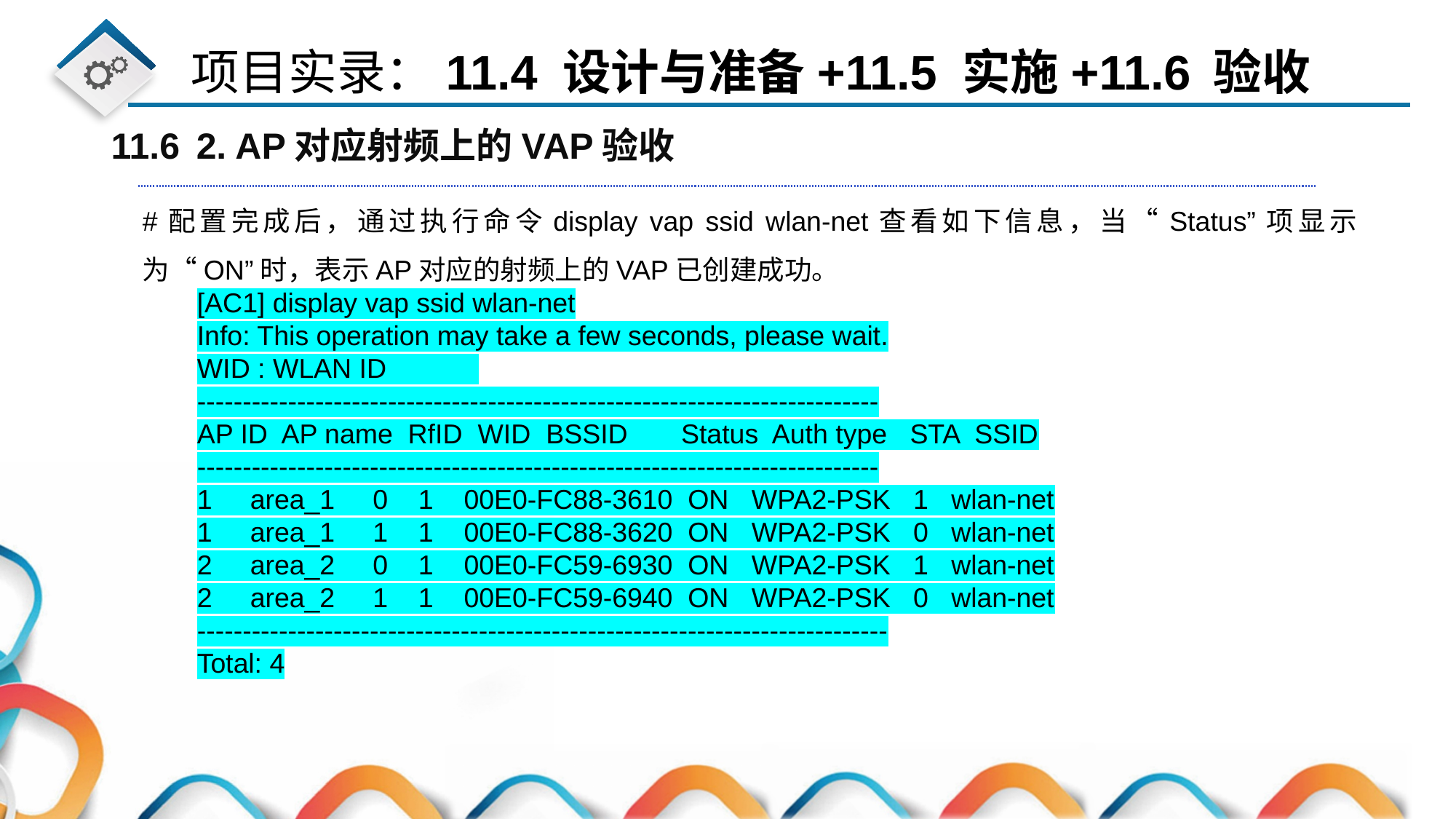

11.6  2. AP对应射频上的VAP验收
#配置完成后，通过执行命令display vap ssid wlan-net查看如下信息，当“Status”项显示为“ON”时，表示AP对应的射频上的VAP已创建成功。
[AC1] display vap ssid wlan-net
Info: This operation may take a few seconds, please wait.
WID : WLAN ID
---------------------------------------------------------------------------
AP ID  AP name  RfID  WID  BSSID       Status  Auth type   STA  SSID
---------------------------------------------------------------------------
1     area_1     0    1    00E0-FC88-3610  ON   WPA2-PSK   1   wlan-net
1     area_1     1    1    00E0-FC88-3620  ON   WPA2-PSK   0   wlan-net
2     area_2     0    1    00E0-FC59-6930  ON   WPA2-PSK   1   wlan-net
2     area_2     1    1    00E0-FC59-6940  ON   WPA2-PSK   0   wlan-net
----------------------------------------------------------------------------
Total: 4